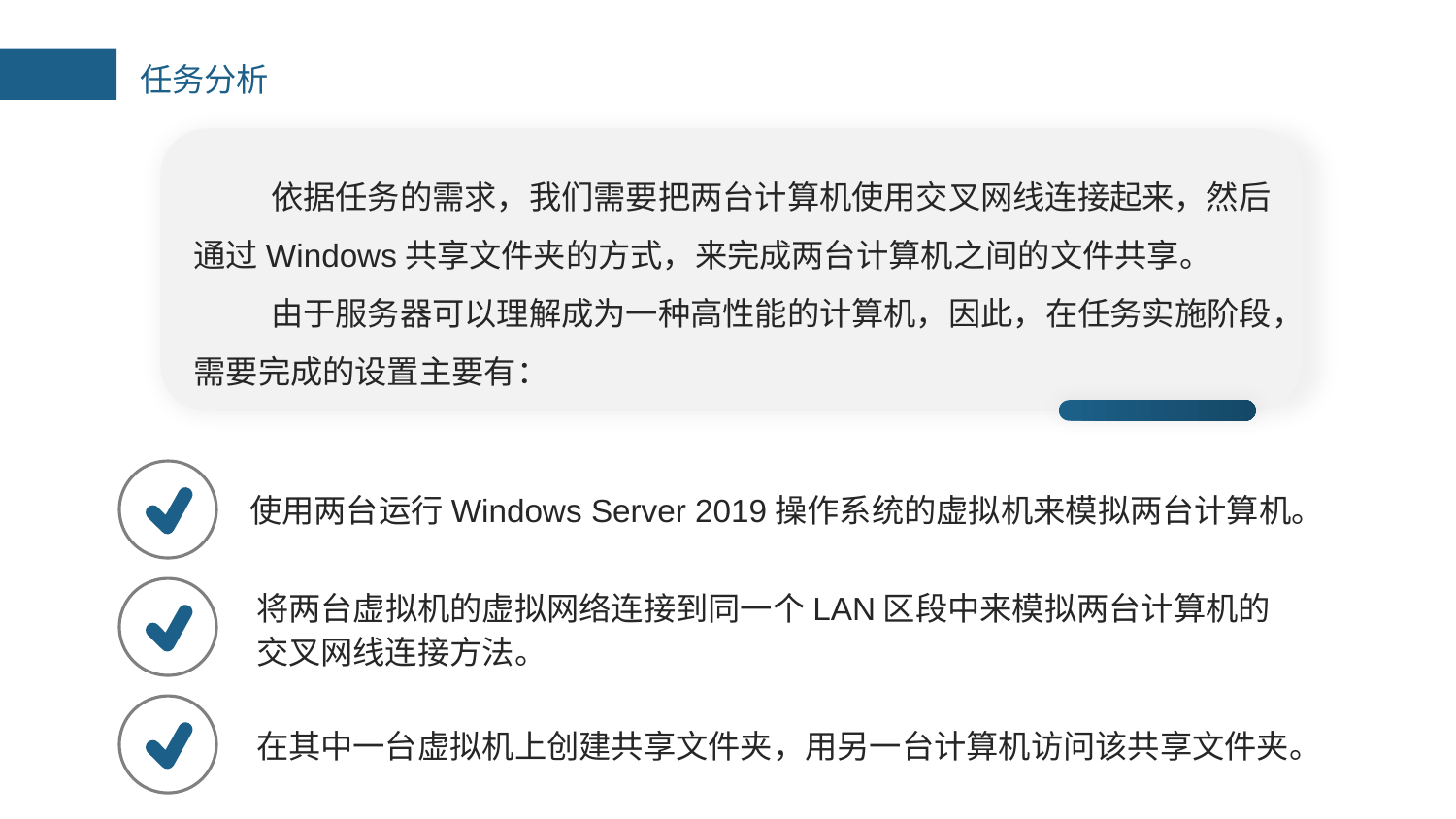

任务分析

依据任务的需求，我们需要把两台计算机使用交叉网线连接起来，然后通过Windows共享文件夹的方式，来完成两台计算机之间的文件共享。
由于服务器可以理解成为一种高性能的计算机，因此，在任务实施阶段，需要完成的设置主要有：

使用两台运行Windows Server 2019操作系统的虚拟机来模拟两台计算机。
将两台虚拟机的虚拟网络连接到同一个LAN区段中来模拟两台计算机的交叉网线连接方法。

在其中一台虚拟机上创建共享文件夹，用另一台计算机访问该共享文件夹。